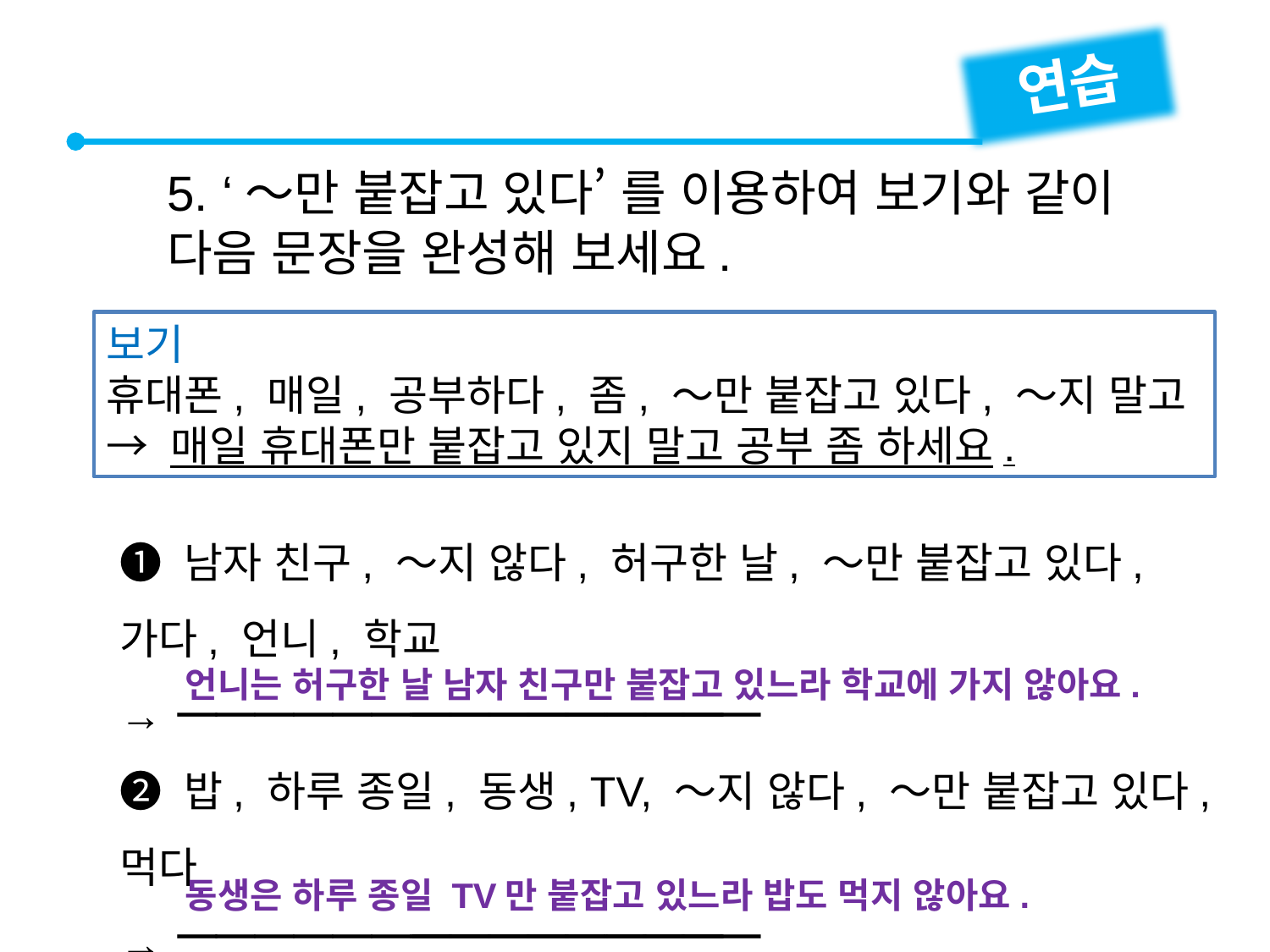

연습
5. ‘～만 붙잡고 있다’ 를 이용하여 보기와 같이
다음 문장을 완성해 보세요.
보기
휴대폰, 매일, 공부하다, 좀, ～만 붙잡고 있다, ～지 말고
→ 매일 휴대폰만 붙잡고 있지 말고 공부 좀 하세요.
❶ 남자 친구, ～지 않다, 허구한 날, ～만 붙잡고 있다, 가다, 언니, 학교
→
❷ 밥, 하루 종일, 동생, TV, ～지 않다, ～만 붙잡고 있다, 먹다
→
_______________
________
언니는 허구한 날 남자 친구만 붙잡고 있느라 학교에 가지 않아요.
_______________
________
동생은 하루 종일 TV만 붙잡고 있느라 밥도 먹지 않아요.